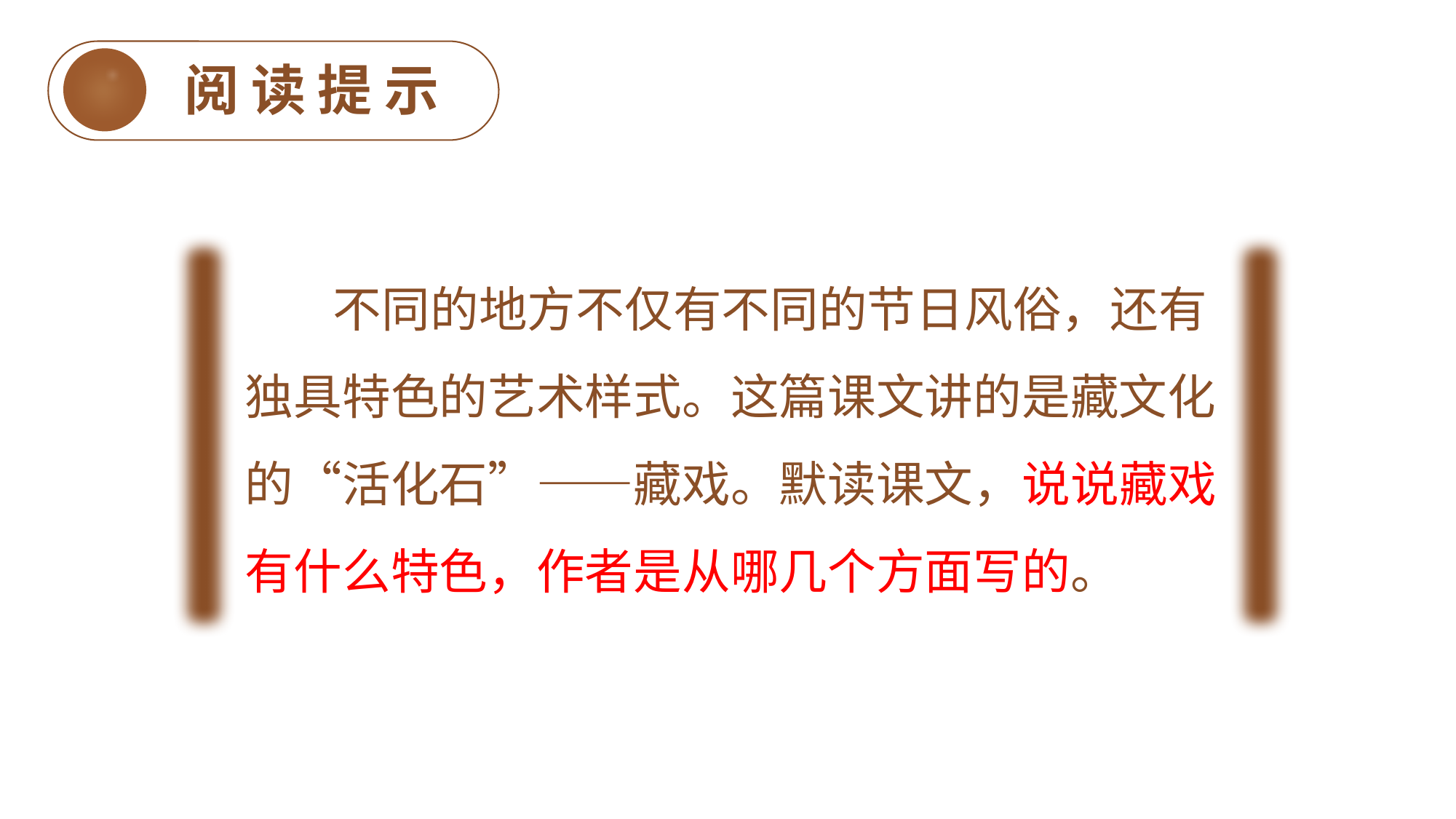

阅读提示

       不同的地方不仅有不同的节日风俗，还有独具特色的艺术样式。这篇课文讲的是藏文化的“活化石”——藏戏。默读课文，说说藏戏有什么特色，作者是从哪几个方面写的。